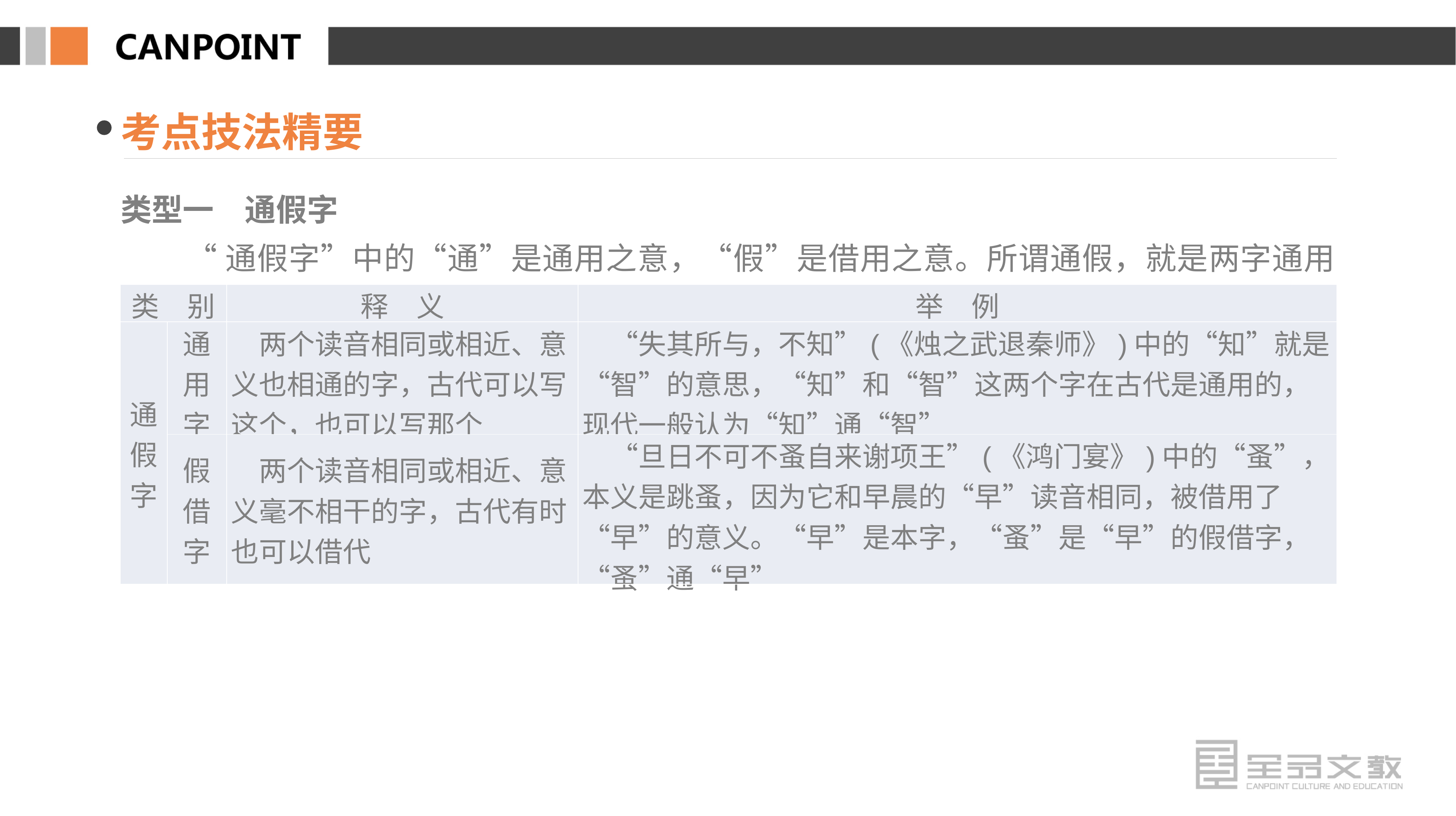

考点技法精要

类型一　通假字
“通假字”中的“通”是通用之意，“假”是借用之意。所谓通假，就是两字通用或这个字借用为那个字。它的分类如下：
| 类　别 |  | 释　义 | 举　例 |
| --- | --- | --- | --- |
| 通假字 | 通 用 字 | 两个读音相同或相近、意义也相通的字，古代可以写这个，也可以写那个 | “失其所与，不知”(《烛之武退秦师》)中的“知”就是“智”的意思，“知”和“智”这两个字在古代是通用的，现代一般认为“知”通“智” |
|  | 假 借 字 | 两个读音相同或相近、意义毫不相干的字，古代有时也可以借代 | “旦日不可不蚤自来谢项王”(《鸿门宴》)中的“蚤”，本义是跳蚤，因为它和早晨的“早”读音相同，被借用了“早”的意义。“早”是本字，“蚤”是“早”的假借字，“蚤”通“早” |